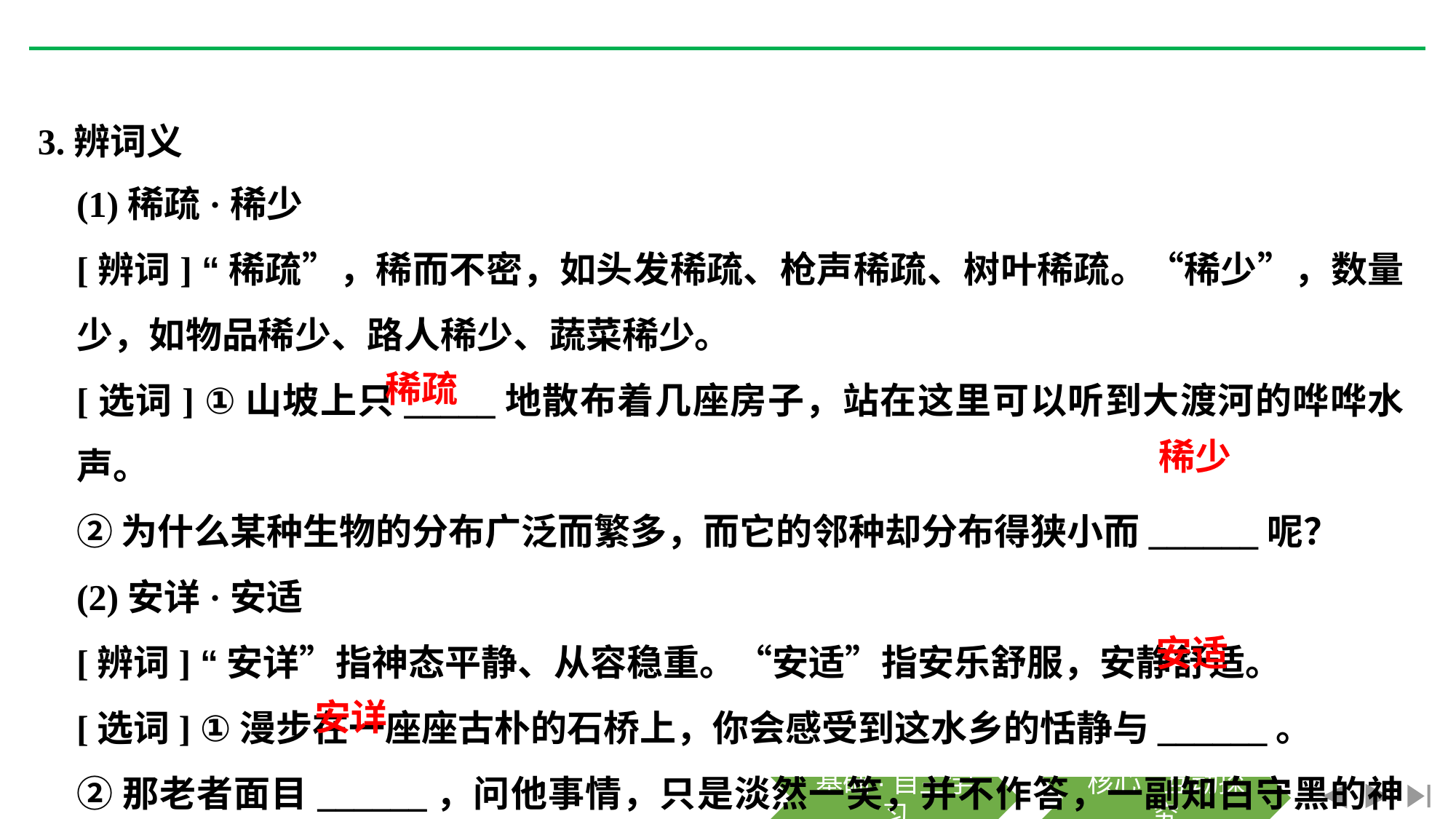

3.辨词义
(1)稀疏·稀少
[辨词] “稀疏”，稀而不密，如头发稀疏、枪声稀疏、树叶稀疏。“稀少”，数量少，如物品稀少、路人稀少、蔬菜稀少。
[选词] ①山坡上只_____地散布着几座房子，站在这里可以听到大渡河的哗哗水声。
②为什么某种生物的分布广泛而繁多，而它的邻种却分布得狭小而______呢？
(2)安详·安适
[辨词] “安详”指神态平静、从容稳重。“安适”指安乐舒服，安静舒适。
[选词] ①漫步在一座座古朴的石桥上，你会感受到这水乡的恬静与______。
②那老者面目______，问他事情，只是淡然一笑，并不作答，一副知白守黑的神态。
稀疏
稀少
安适
安详